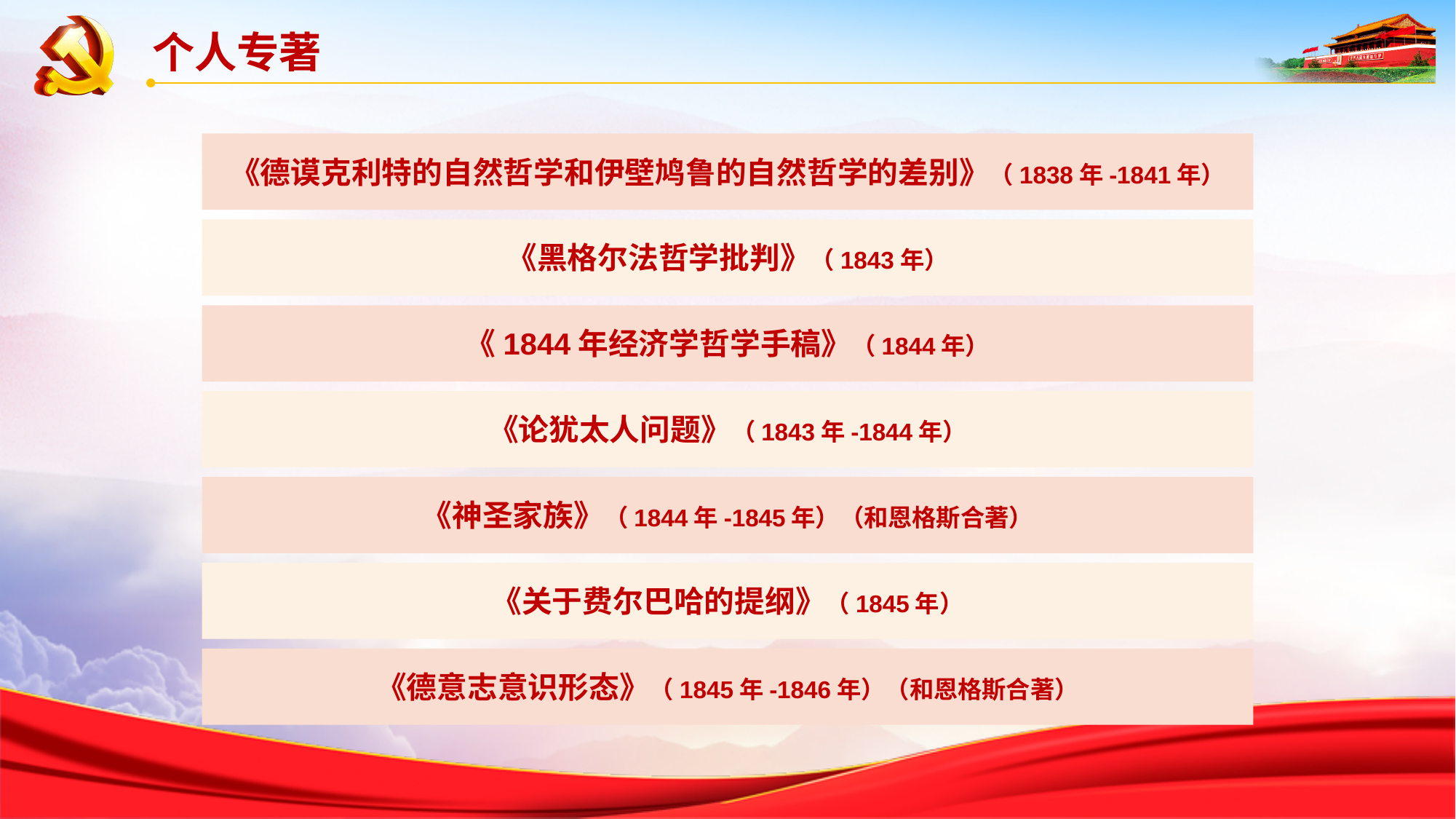

个人专著

《德谟克利特的自然哲学和伊壁鸠鲁的自然哲学的差别》（1838年-1841年）

《黑格尔法哲学批判》（1843年）

《1844年经济学哲学手稿》（1844年）

《论犹太人问题》（1843年-1844年）

《神圣家族》（1844年-1845年）（和恩格斯合著）

《关于费尔巴哈的提纲》（1845年）

《德意志意识形态》（1845年-1846年）（和恩格斯合著）